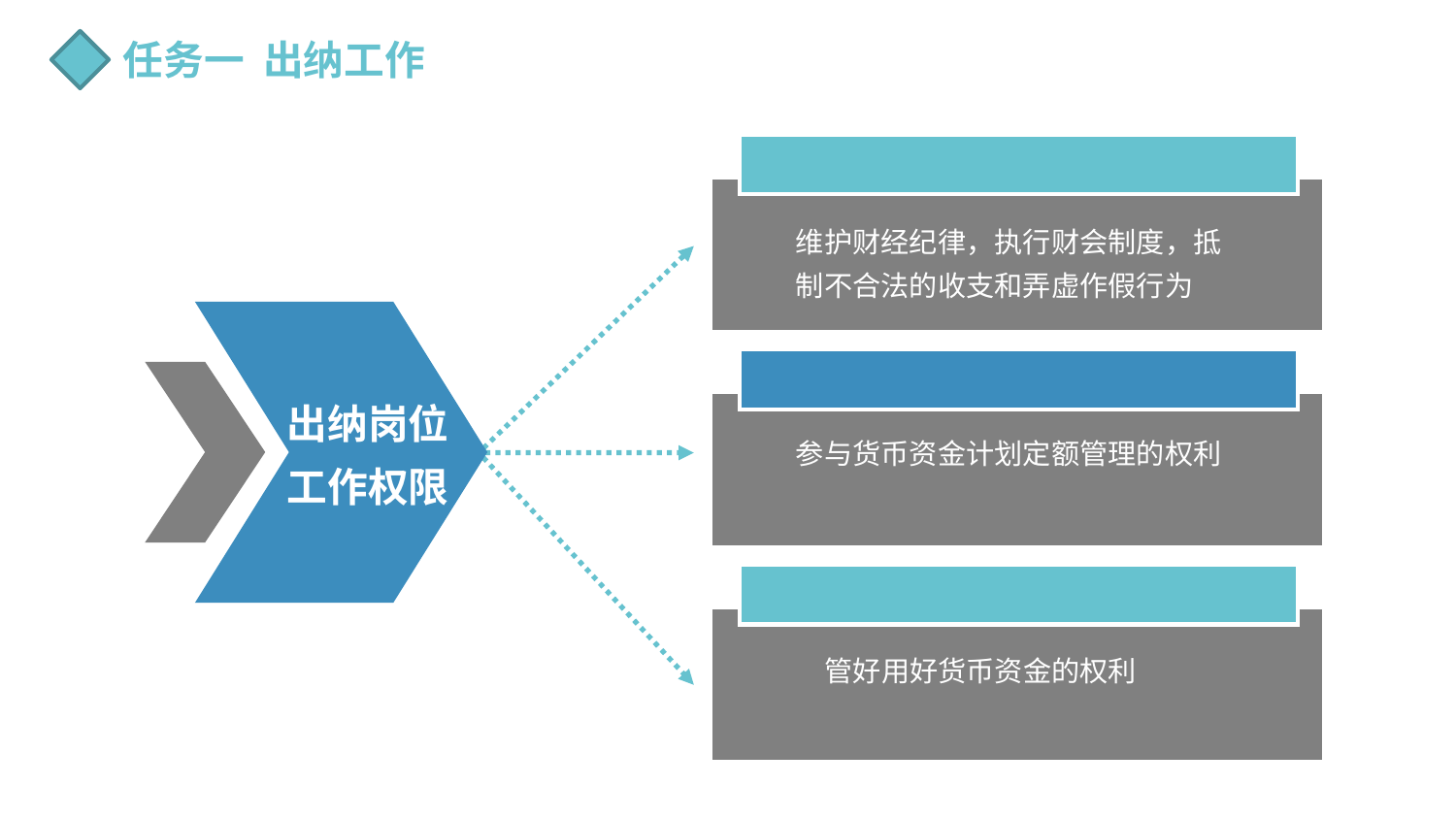

任务一  出纳工作

维护财经纪律，执行财会制度，抵制不合法的收支和弄虚作假行为

出纳岗位工作权限

参与货币资金计划定额管理的权利

管好用好货币资金的权利